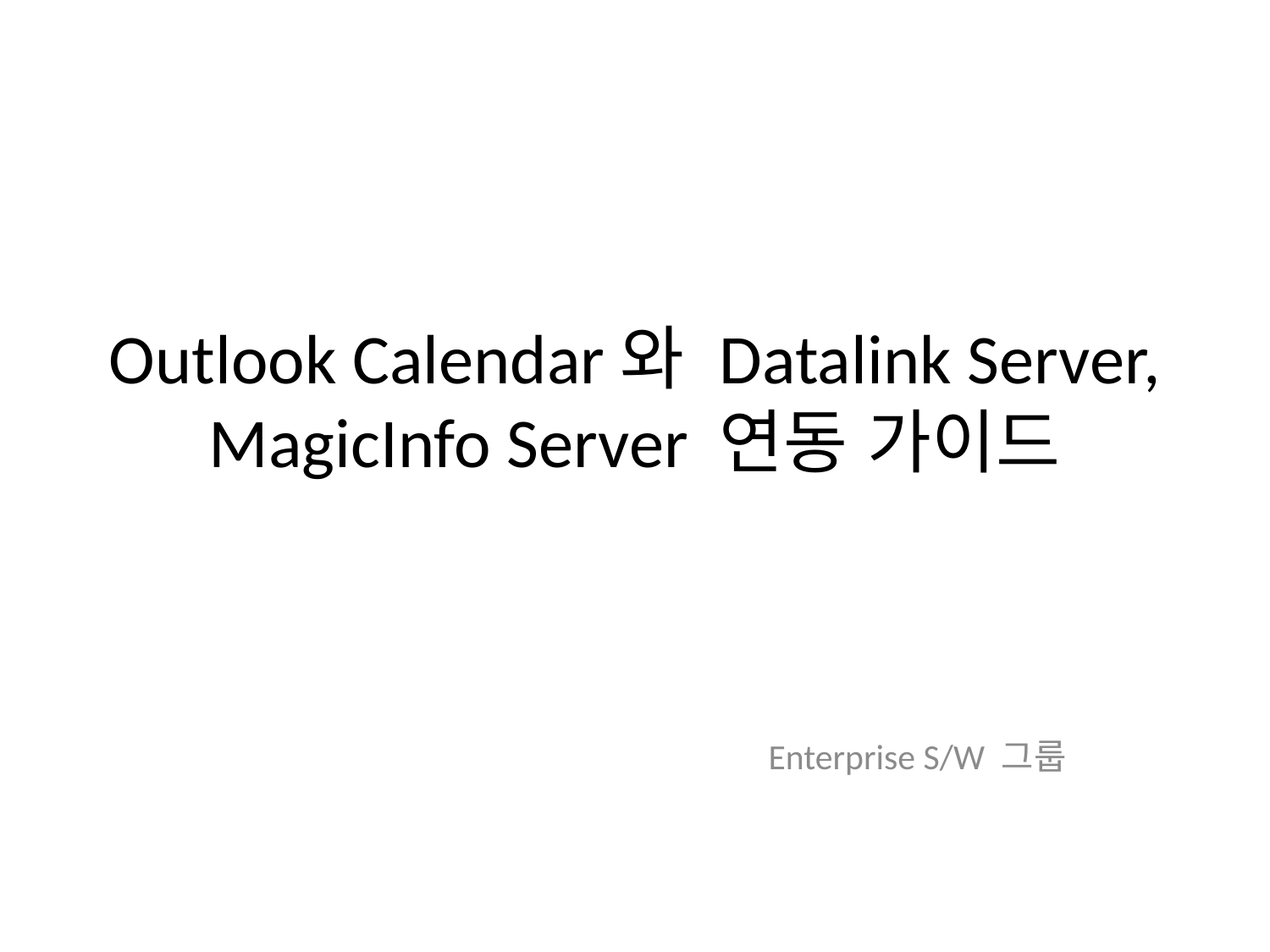

# Outlook Calendar와 Datalink Server, MagicInfo Server 연동 가이드
Enterprise S/W 그룹